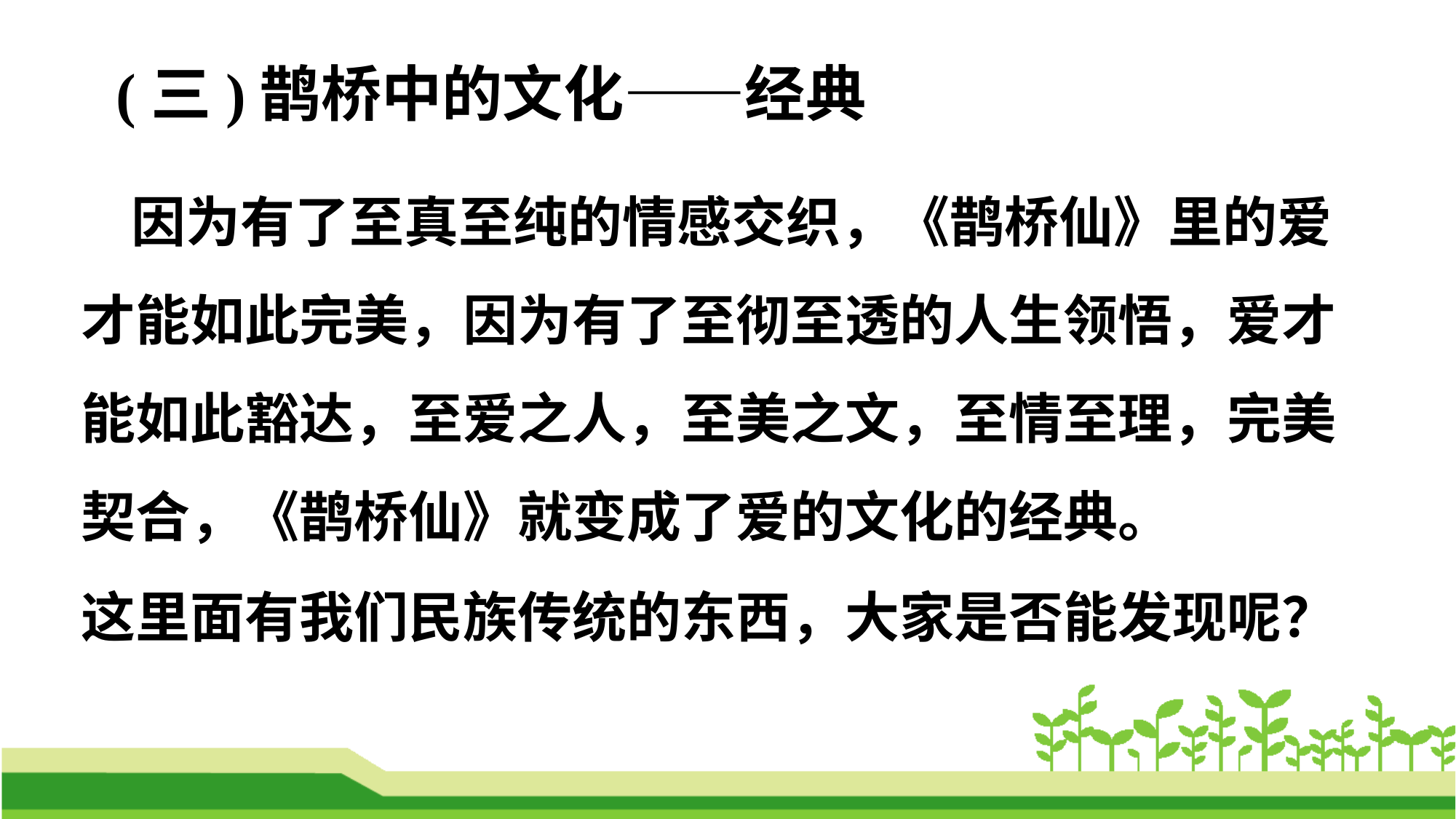

(三)鹊桥中的文化——经典
   因为有了至真至纯的情感交织，《鹊桥仙》里的爱才能如此完美，因为有了至彻至透的人生领悟，爱才能如此豁达，至爱之人，至美之文，至情至理，完美契合，《鹊桥仙》就变成了爱的文化的经典。
这里面有我们民族传统的东西，大家是否能发现呢？